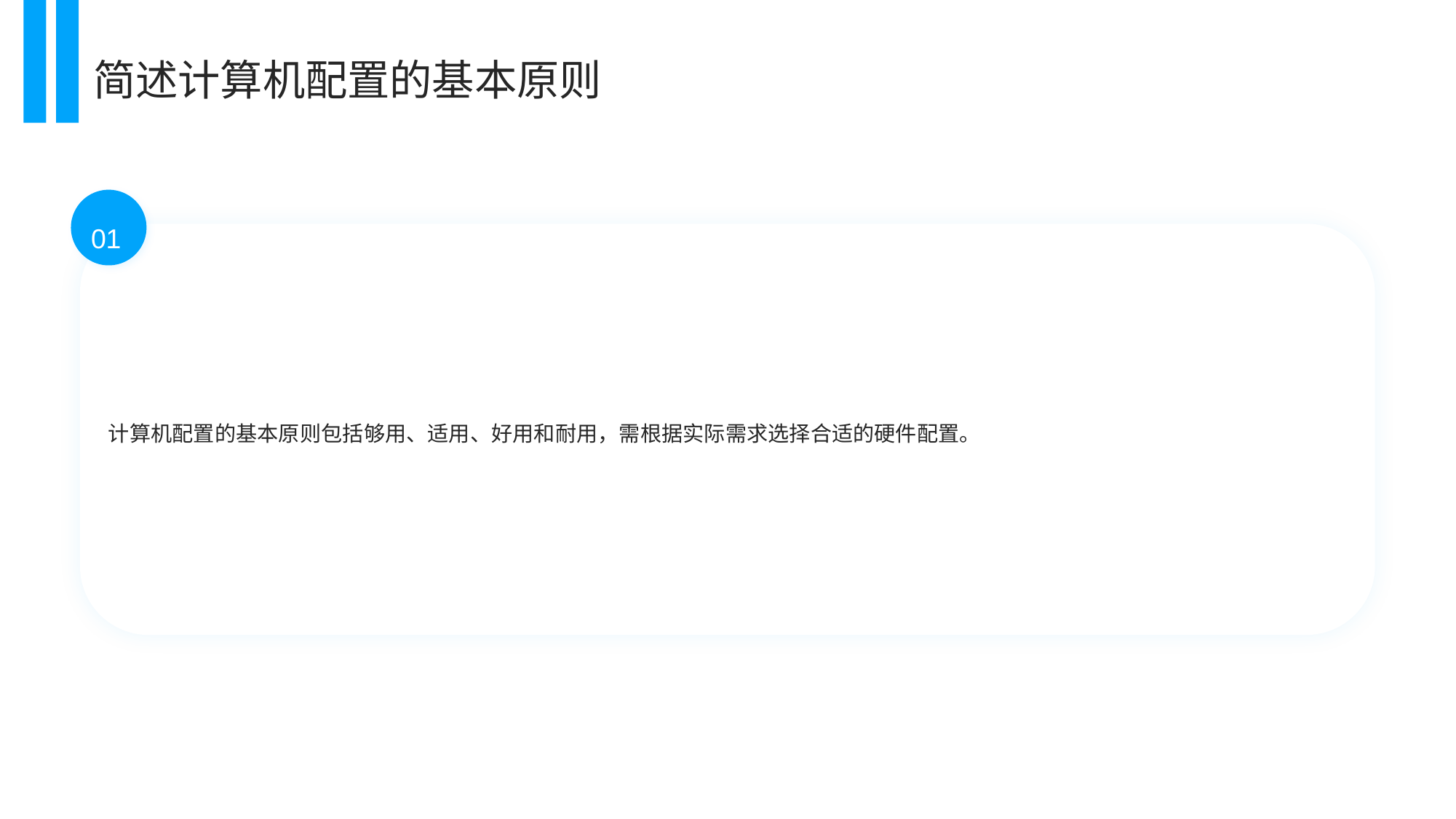

简述计算机配置的基本原则

01

计算机配置的基本原则包括够用、适用、好用和耐用，需根据实际需求选择合适的硬件配置。